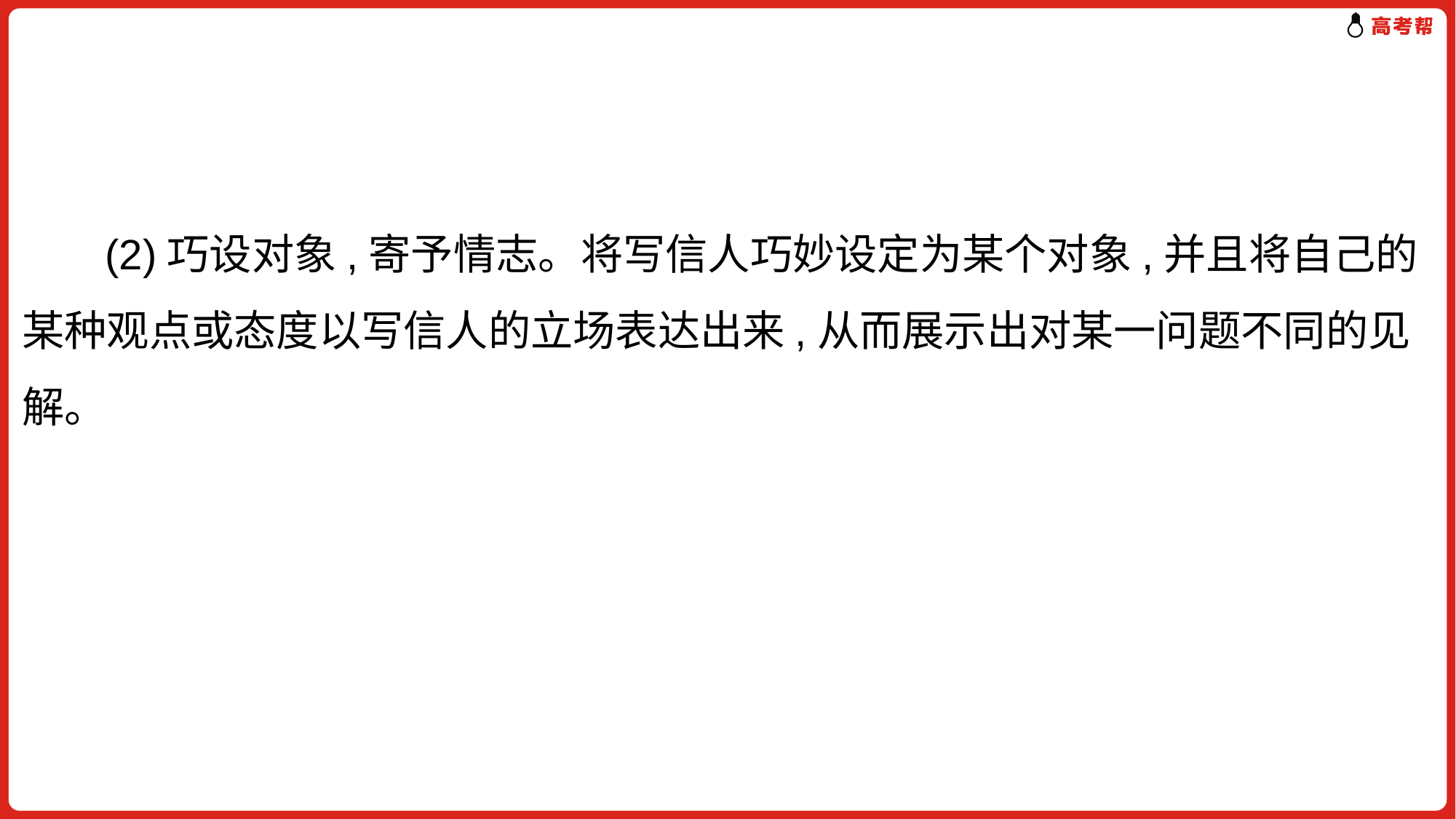

(2)巧设对象,寄予情志。将写信人巧妙设定为某个对象,并且将自己的某种观点或态度以写信人的立场表达出来,从而展示出对某一问题不同的见解。